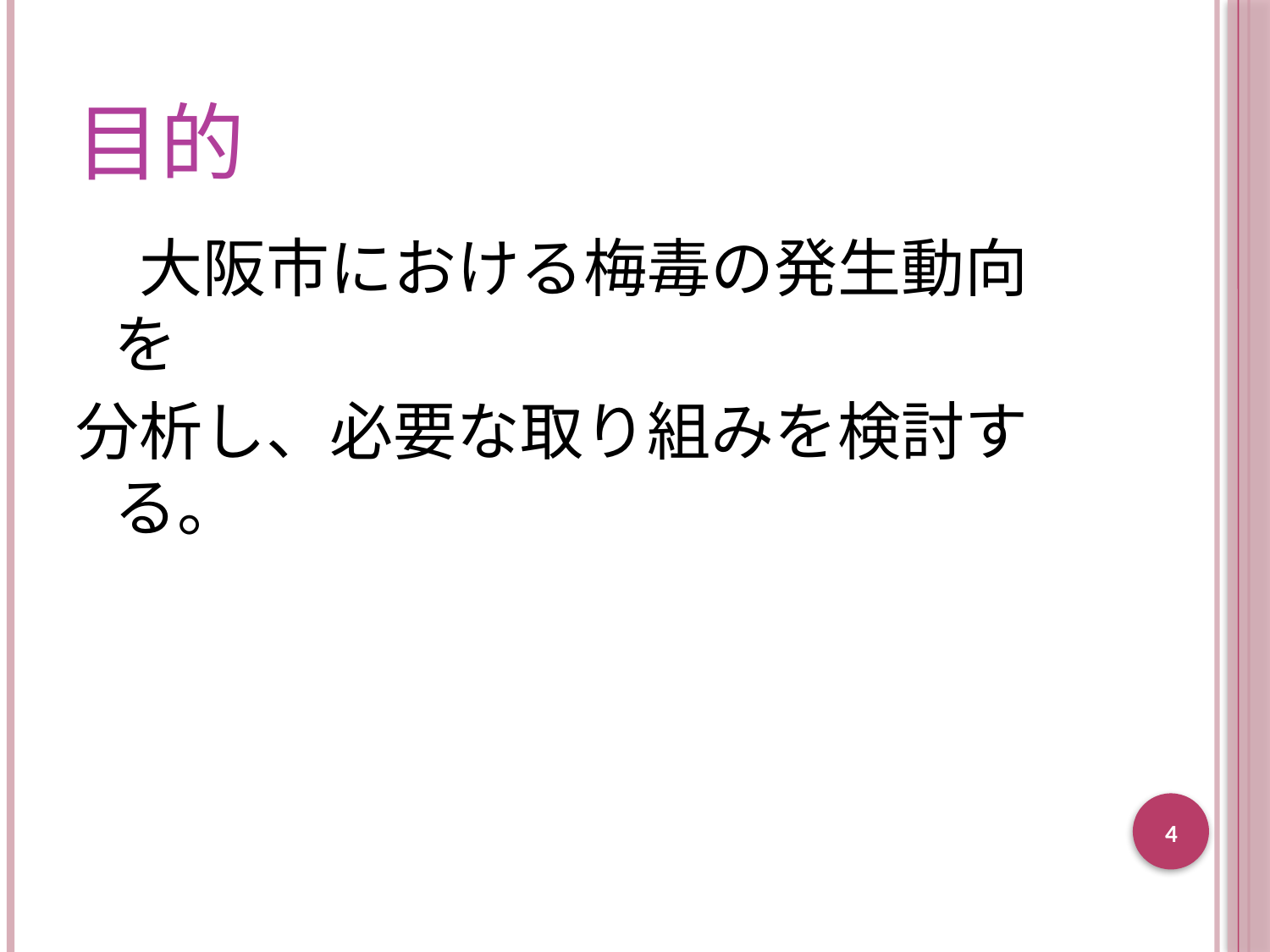

# 目的
　大阪市における梅毒の発生動向を
分析し、必要な取り組みを検討する。

4